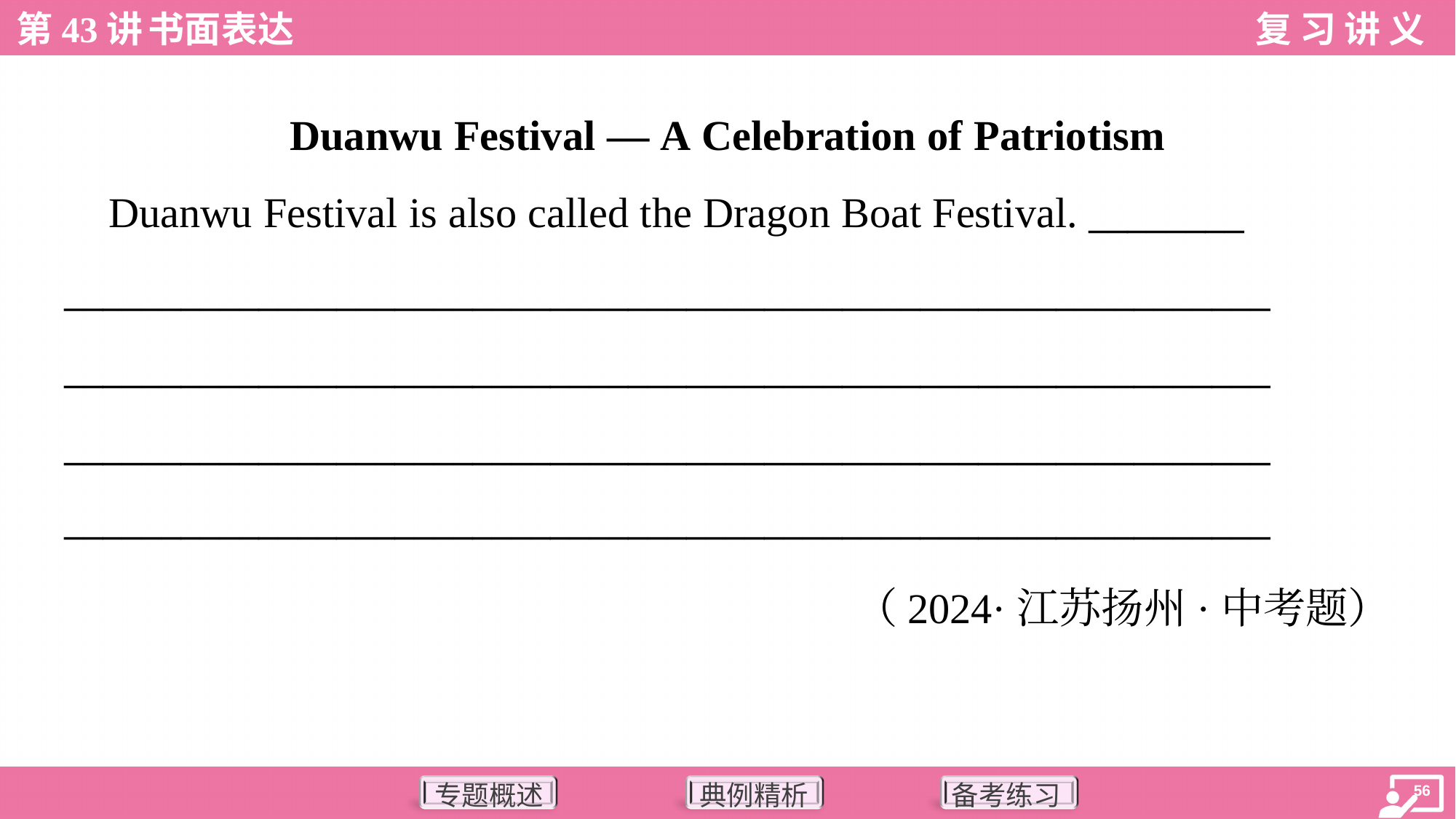

Duanwu Festival — A Celebration of Patriotism
    Duanwu Festival is also called the Dragon Boat Festival. ________
______________________________________________________________
______________________________________________________________
______________________________________________________________
______________________________________________________________
（2024·江苏扬州·中考题）